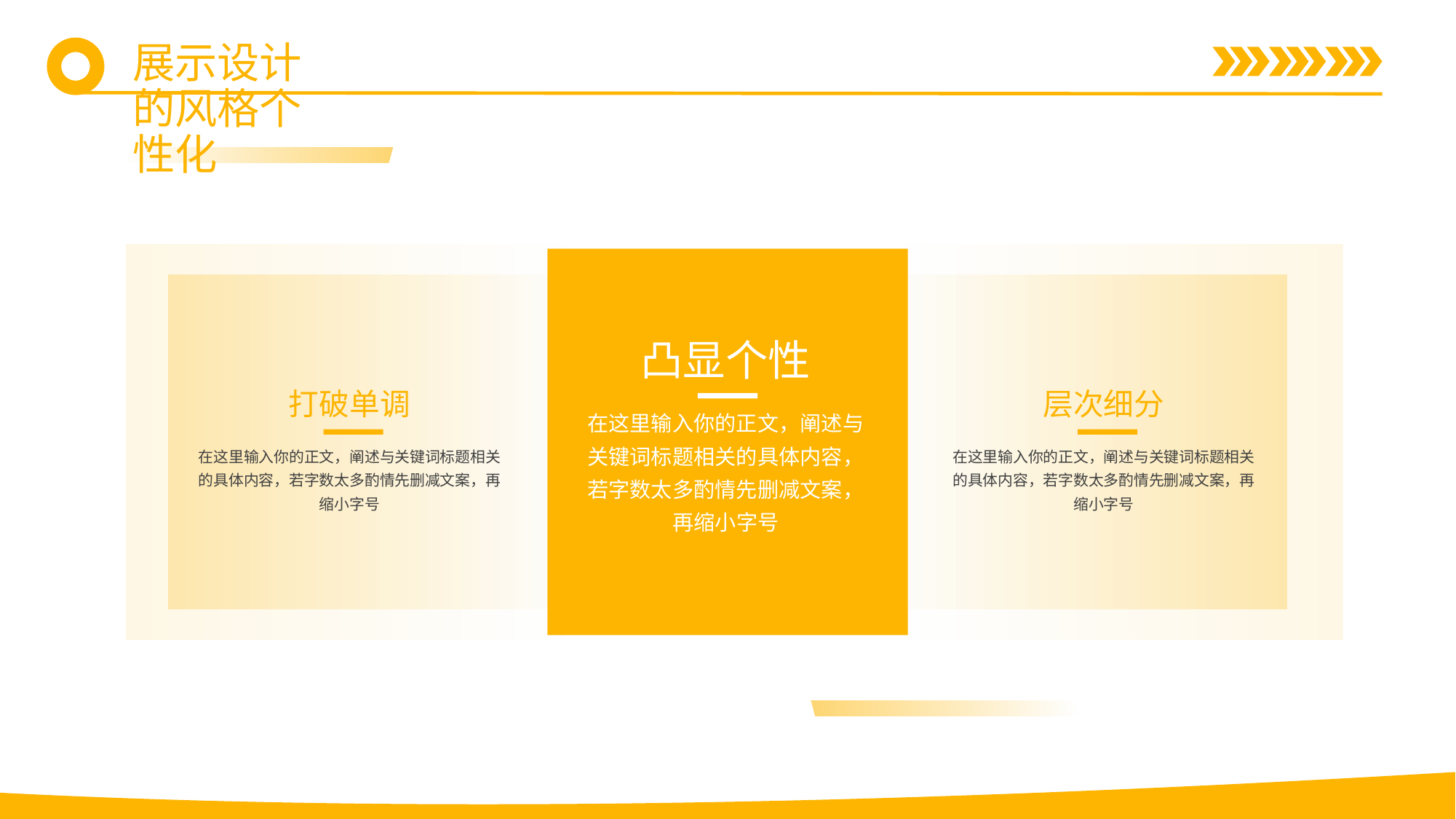

展示设计的风格个性化

凸显个性
打破单调
层次细分

在这里输入你的正文，阐述与关键词标题相关的具体内容，若字数太多酌情先删减文案，再缩小字号

在这里输入你的正文，阐述与关键词标题相关的具体内容，若字数太多酌情先删减文案，再缩小字号
在这里输入你的正文，阐述与关键词标题相关的具体内容，若字数太多酌情先删减文案，再缩小字号